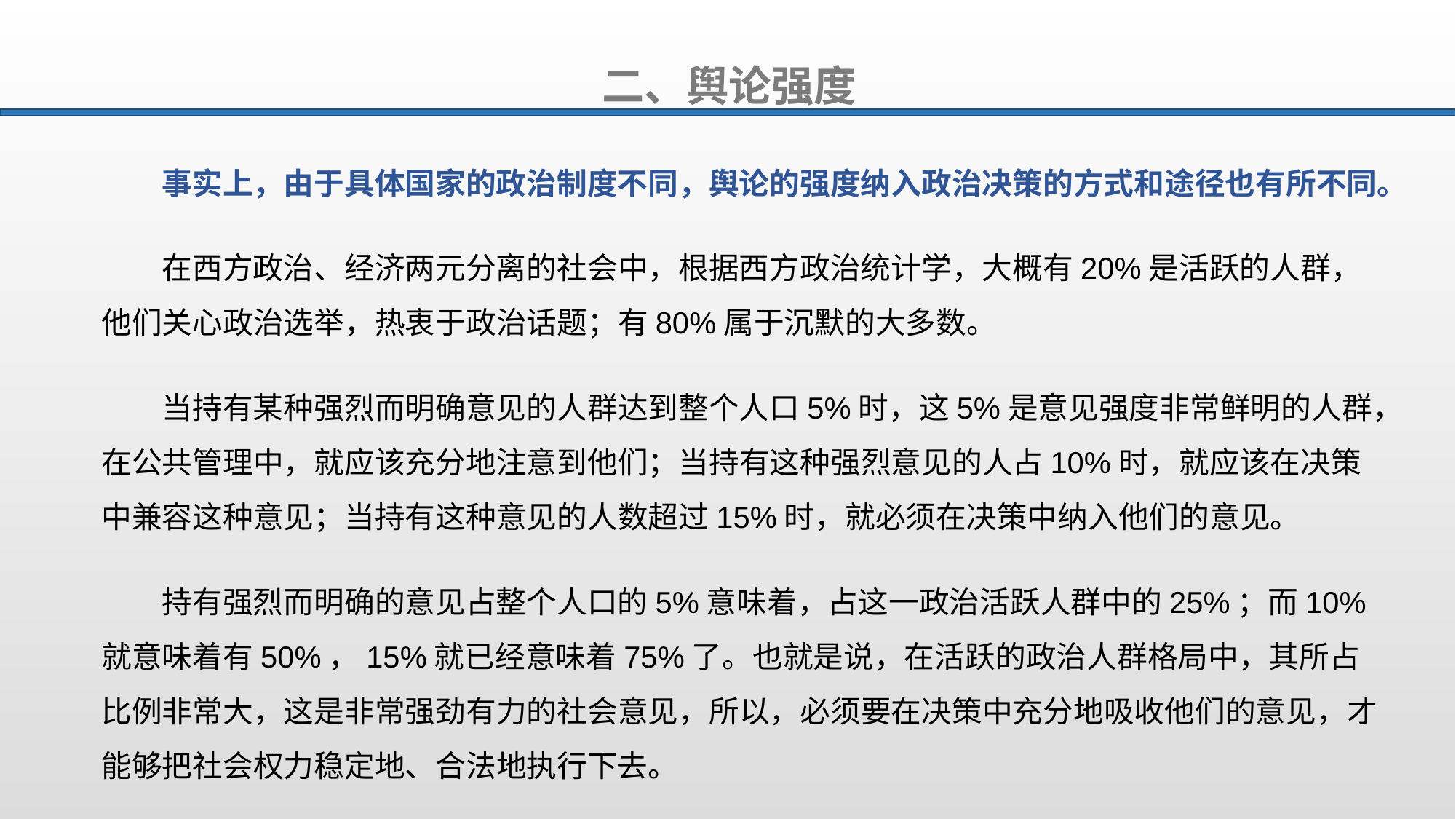

二、舆论强度

事实上，由于具体国家的政治制度不同，舆论的强度纳入政治决策的方式和途径也有所不同。
在西方政治、经济两元分离的社会中，根据西方政治统计学，大概有20%是活跃的人群，他们关心政治选举，热衷于政治话题；有80%属于沉默的大多数。
当持有某种强烈而明确意见的人群达到整个人口5%时，这5%是意见强度非常鲜明的人群，在公共管理中，就应该充分地注意到他们；当持有这种强烈意见的人占10%时，就应该在决策中兼容这种意见；当持有这种意见的人数超过15%时，就必须在决策中纳入他们的意见。
持有强烈而明确的意见占整个人口的5%意味着，占这一政治活跃人群中的25%；而10%就意味着有50%，15%就已经意味着75%了。也就是说，在活跃的政治人群格局中，其所占比例非常大，这是非常强劲有力的社会意见，所以，必须要在决策中充分地吸收他们的意见，才能够把社会权力稳定地、合法地执行下去。